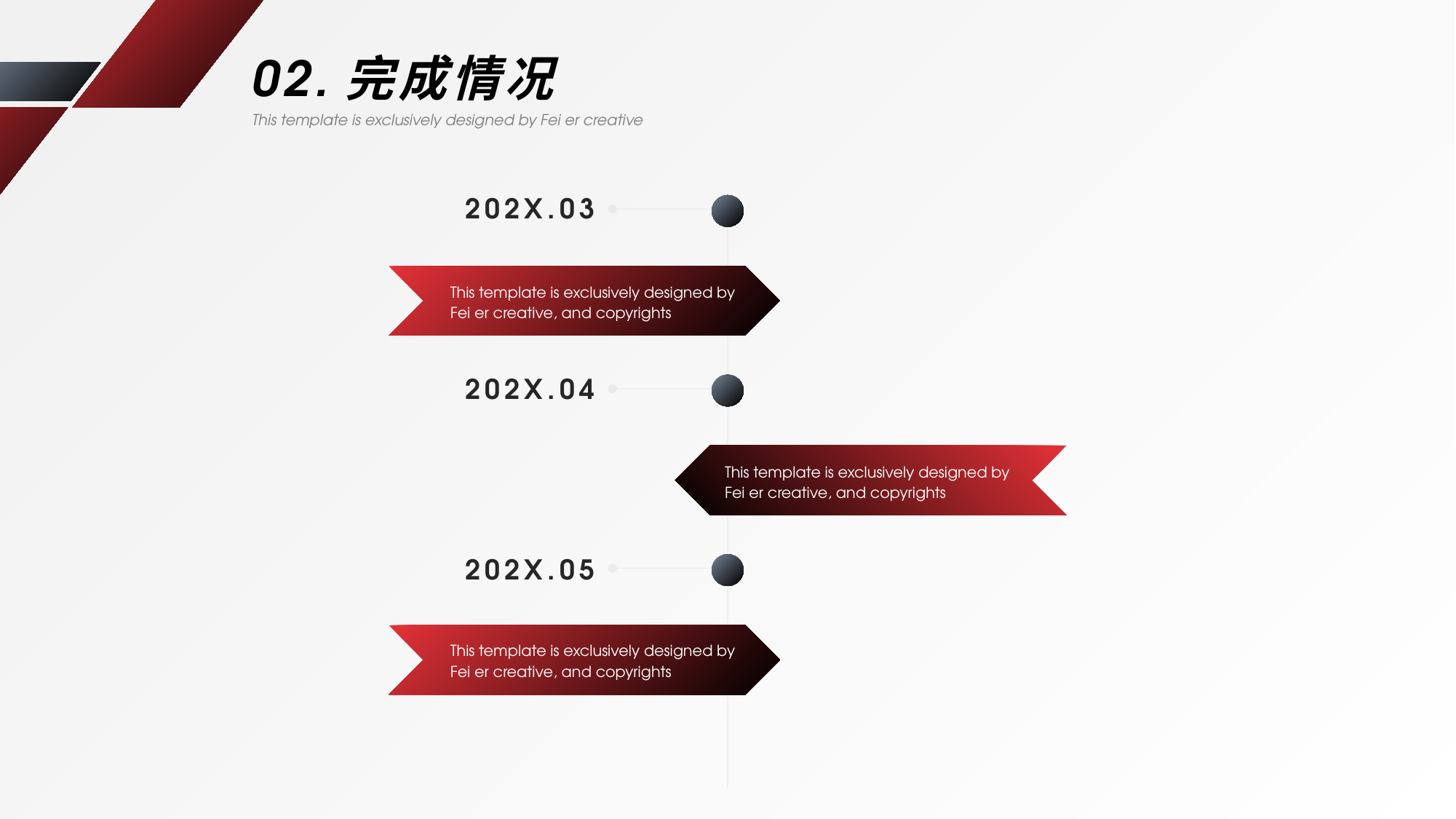

02.完成情况
This template is exclusively designed by Fei er creative
202X.03

This template is exclusively designed by Fei er creative, and copyrights
202X.04

This template is exclusively designed by Fei er creative, and copyrights
202X.05

This template is exclusively designed by Fei er creative, and copyrights